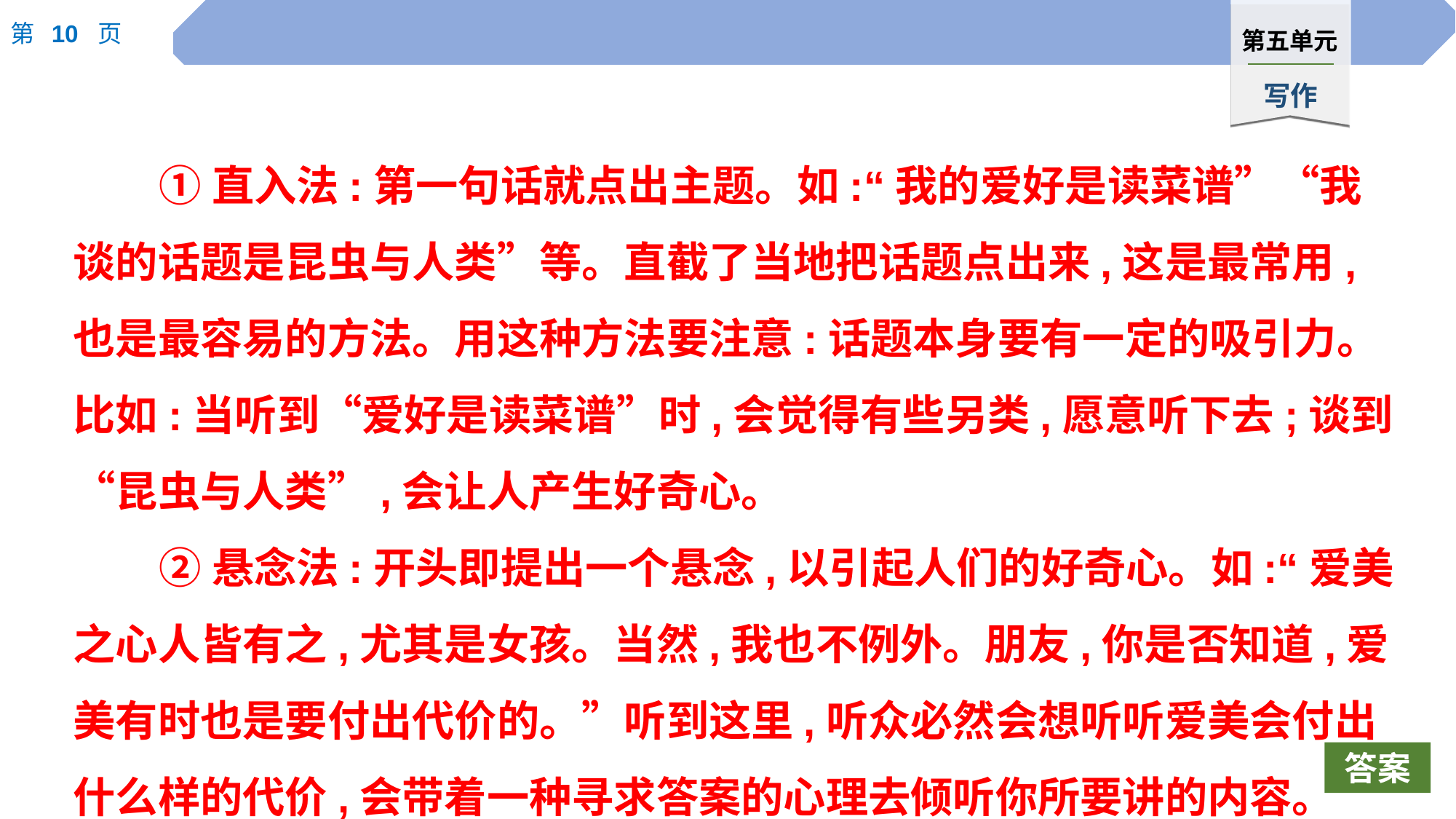

①直入法:第一句话就点出主题。如:“我的爱好是读菜谱”“我谈的话题是昆虫与人类”等。直截了当地把话题点出来,这是最常用,也是最容易的方法。用这种方法要注意:话题本身要有一定的吸引力。比如:当听到“爱好是读菜谱”时,会觉得有些另类,愿意听下去;谈到“昆虫与人类”,会让人产生好奇心。
②悬念法:开头即提出一个悬念,以引起人们的好奇心。如:“爱美之心人皆有之,尤其是女孩。当然,我也不例外。朋友,你是否知道,爱美有时也是要付出代价的。”听到这里,听众必然会想听听爱美会付出什么样的代价,会带着一种寻求答案的心理去倾听你所要讲的内容。
答案